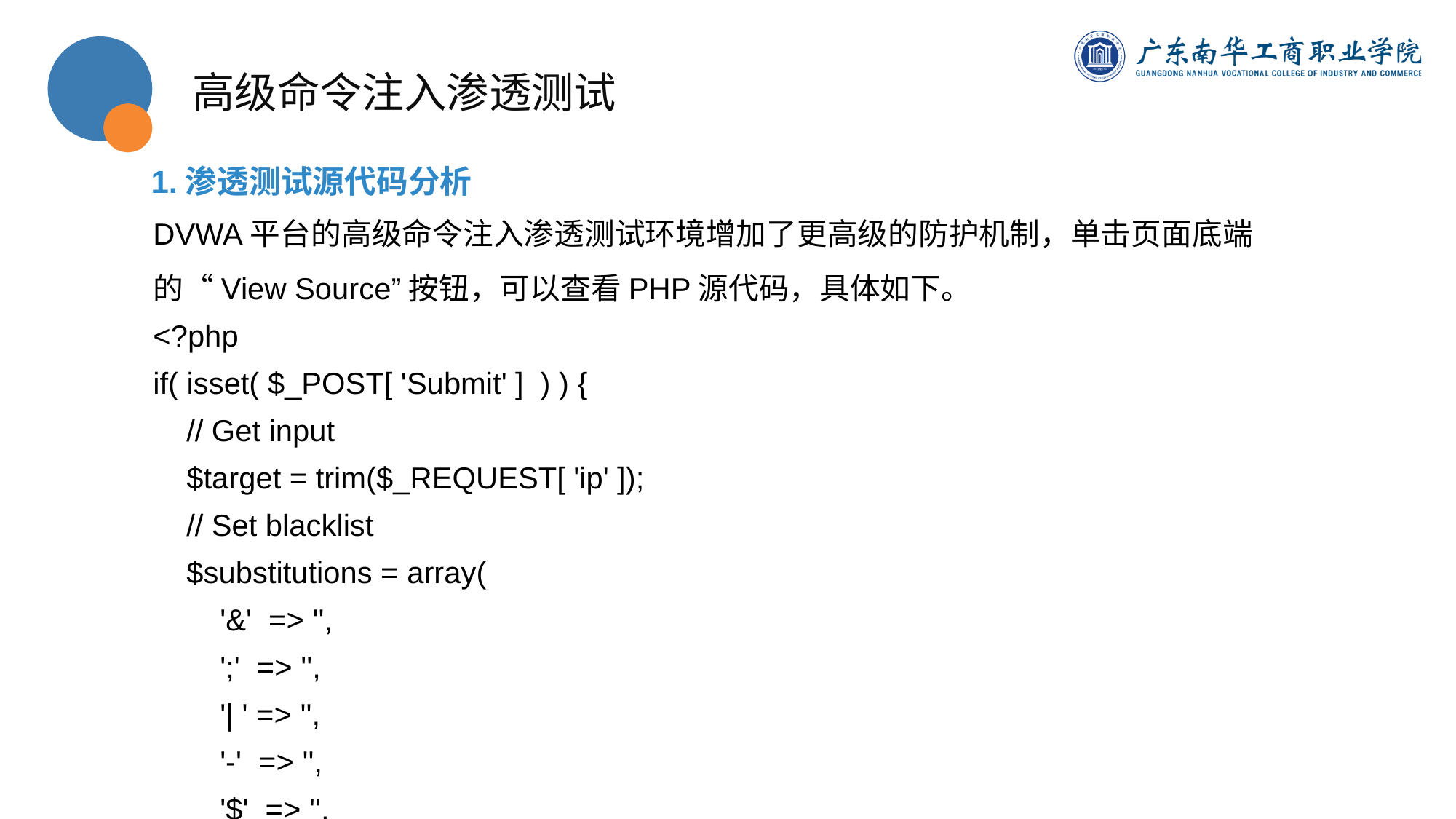

高级命令注入渗透测试

1.渗透测试源代码分析
DVWA平台的高级命令注入渗透测试环境增加了更高级的防护机制，单击页面底端的“View Source”按钮，可以查看PHP源代码，具体如下。
<?php
if( isset( $_POST[ 'Submit' ]  ) ) {
    // Get input
    $target = trim($_REQUEST[ 'ip' ]);
    // Set blacklist
    $substitutions = array(
        '&'  => '',
        ';'  => '',
        '| ' => '',
        '-'  => '',
        '$'  => '',